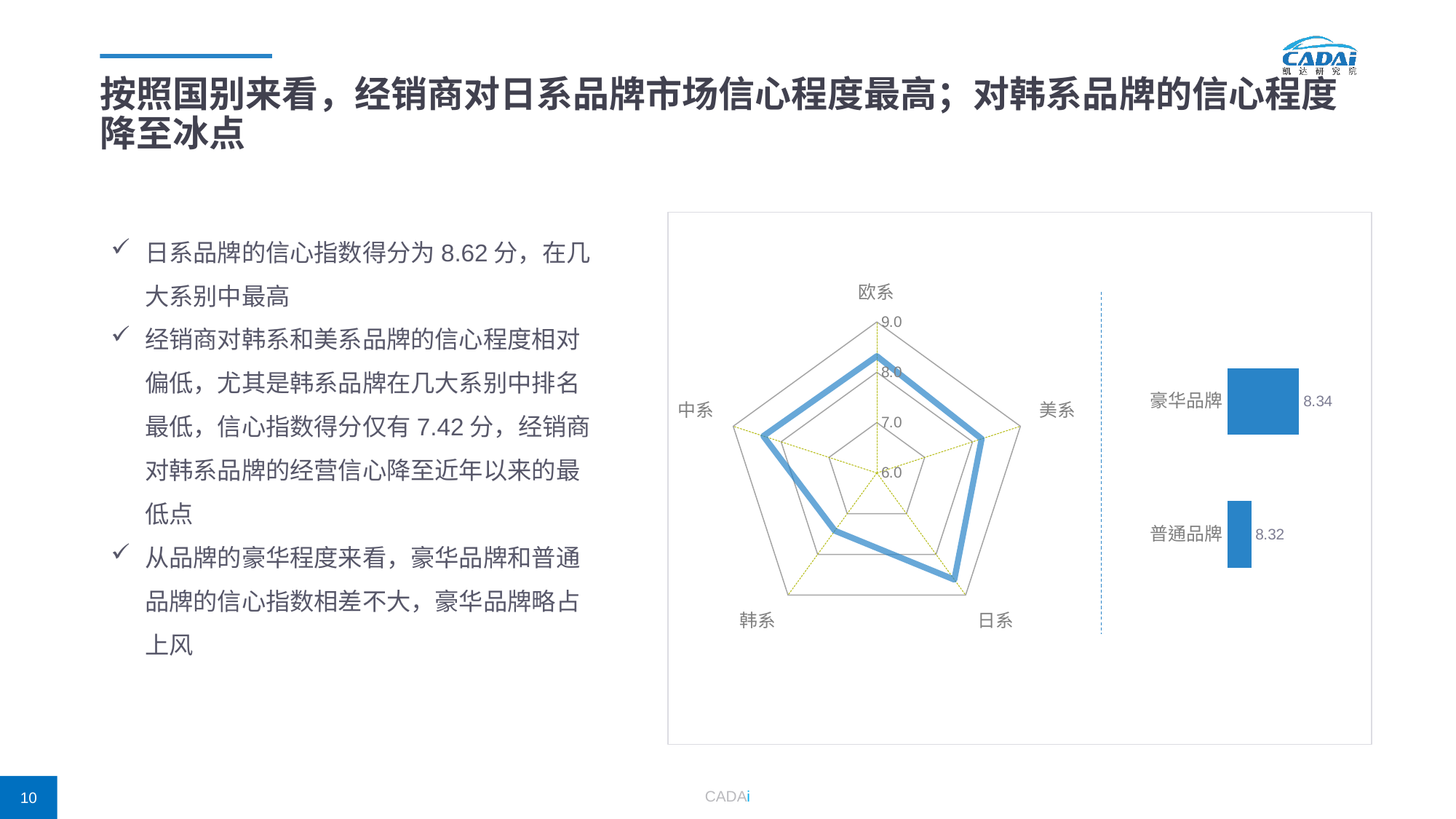

# 按照国别来看，经销商对日系品牌市场信心程度最高；对韩系品牌的信心程度降至冰点

### Chart

| Category | 得分 |
|---|---|
| 欧系 | 8.32 |
| 美系 | 8.19 |
| 日系 | 8.62 |
| 韩系 | 7.42 |
| 中系 | 8.37 |

### Chart

| Category | 系列 1 |
|---|---|
| 豪华品牌 | 8.34 |
| 普通品牌 | 8.32 |
日系品牌的信心指数得分为8.62分，在几大系别中最高
经销商对韩系和美系品牌的信心程度相对偏低，尤其是韩系品牌在几大系别中排名最低，信心指数得分仅有7.42分，经销商对韩系品牌的经营信心降至近年以来的最低点
从品牌的豪华程度来看，豪华品牌和普通品牌的信心指数相差不大，豪华品牌略占上风
CADAi
10